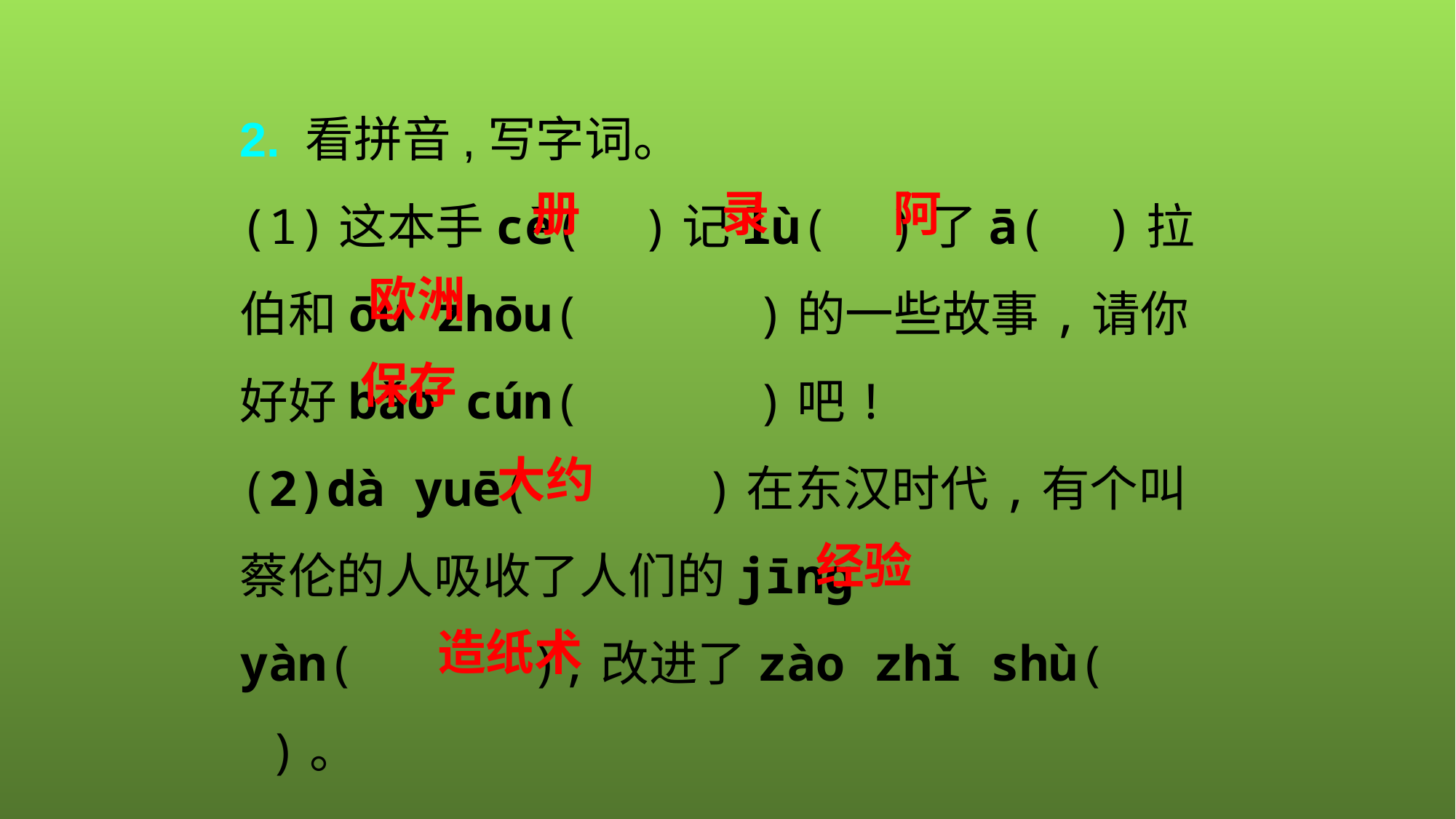

2. 看拼音,写字词。
(1)这本手cè(  )记lù(  )了ā(  )拉伯和ōu zhōu(      )的一些故事,请你好好bǎo cún(      )吧!
(2)dà yuē(      )在东汉时代,有个叫蔡伦的人吸收了人们的jīnɡ yàn(      ),改进了zào zhǐ shù(      )。
册
录
阿
欧洲
保存
大约
经验
造纸术